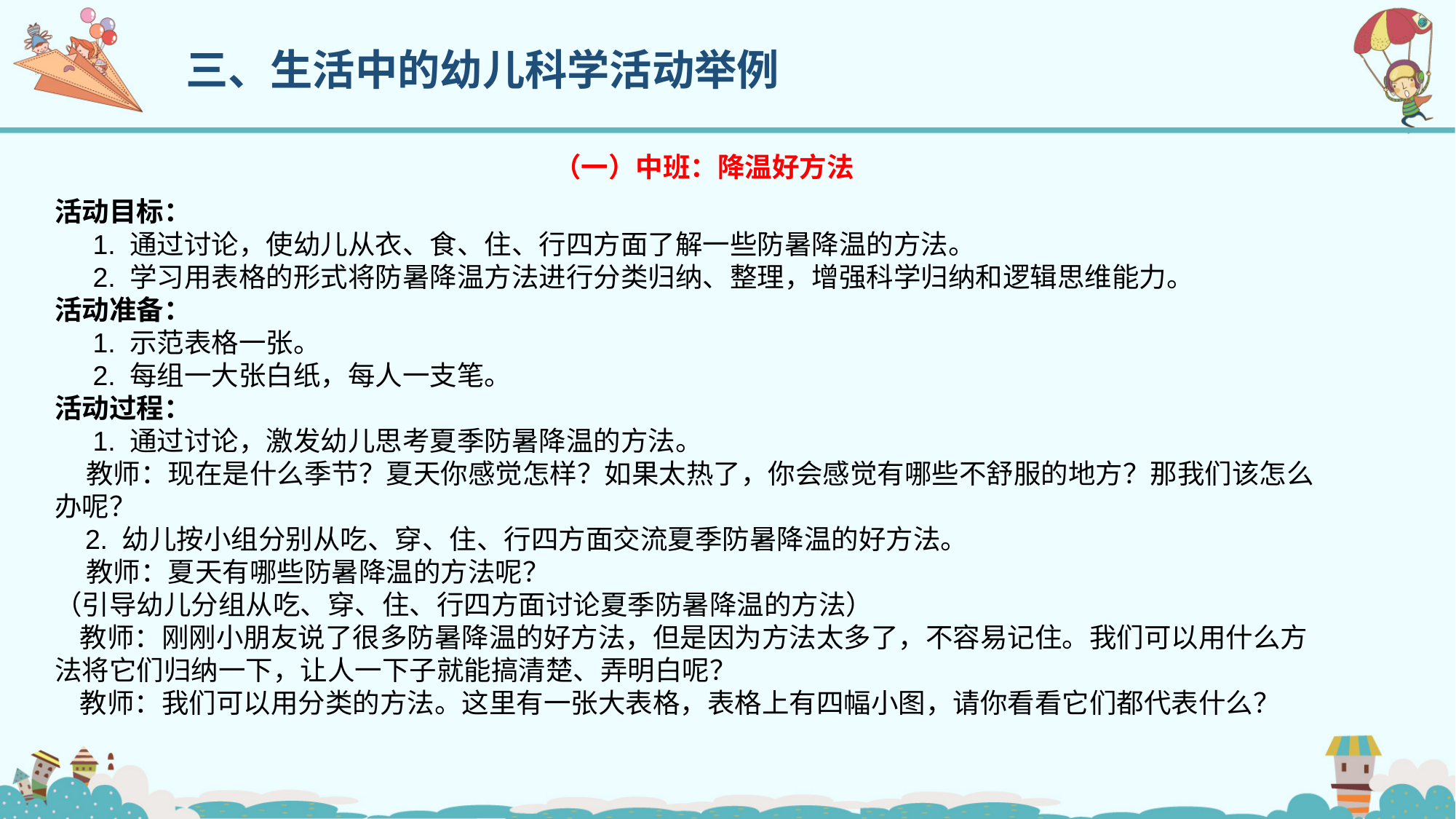

三、生活中的幼儿科学活动举例

（一）中班：降温好方法
活动目标：
     1. 通过讨论，使幼儿从衣、食、住、行四方面了解一些防暑降温的方法。
     2. 学习用表格的形式将防暑降温方法进行分类归纳、整理，增强科学归纳和逻辑思维能力。
活动准备：
     1. 示范表格一张。
     2. 每组一大张白纸，每人一支笔。
活动过程：
     1. 通过讨论，激发幼儿思考夏季防暑降温的方法。
    教师：现在是什么季节？夏天你感觉怎样？如果太热了，你会感觉有哪些不舒服的地方？那我们该怎么办呢？
    2. 幼儿按小组分别从吃、穿、住、行四方面交流夏季防暑降温的好方法。
    教师：夏天有哪些防暑降温的方法呢？
（引导幼儿分组从吃、穿、住、行四方面讨论夏季防暑降温的方法）
   教师：刚刚小朋友说了很多防暑降温的好方法，但是因为方法太多了，不容易记住。我们可以用什么方法将它们归纳一下，让人一下子就能搞清楚、弄明白呢？
   教师：我们可以用分类的方法。这里有一张大表格，表格上有四幅小图，请你看看它们都代表什么？